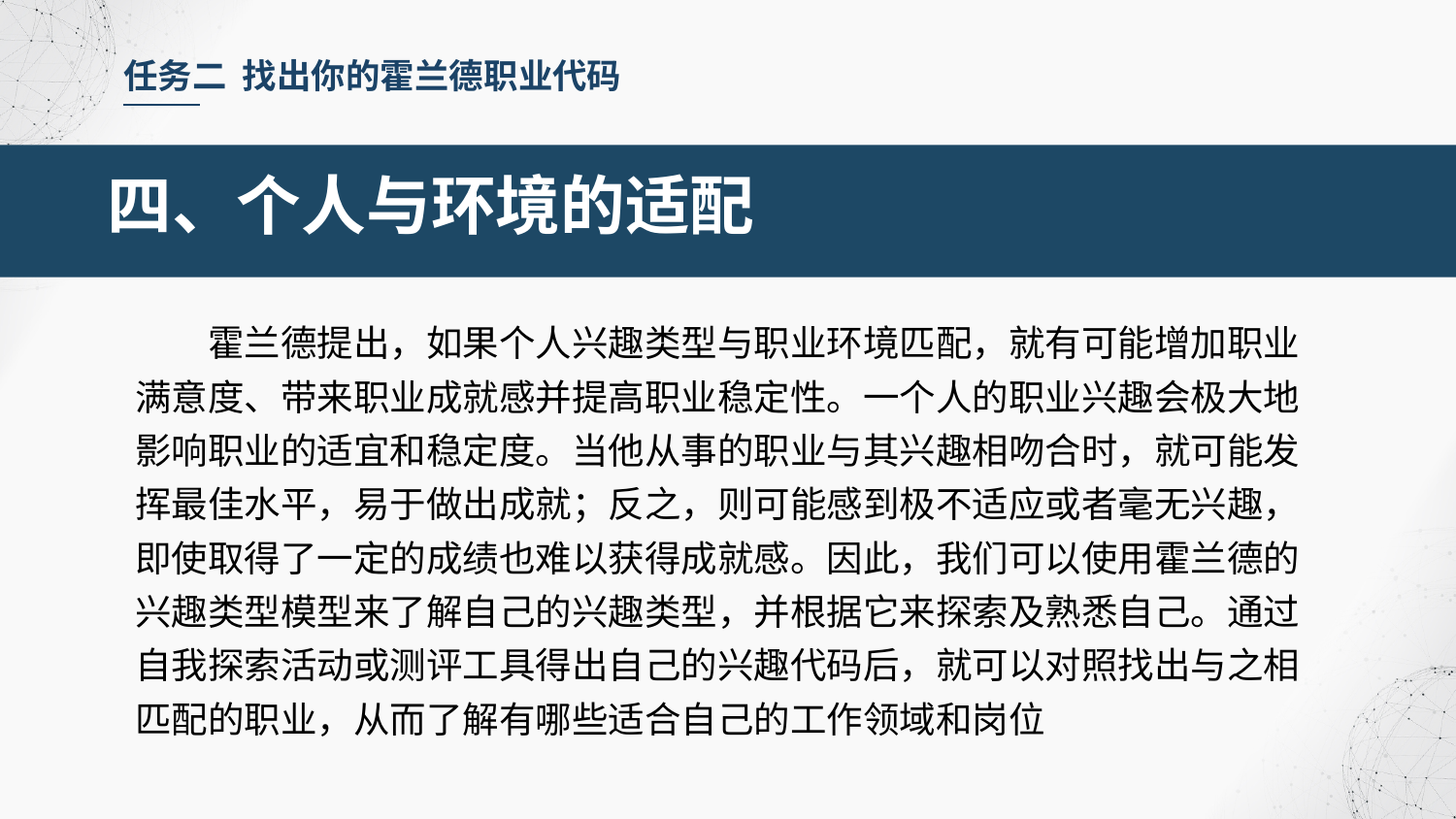

任务二  找出你的霍兰德职业代码

四、个人与环境的适配
霍兰德提出，如果个人兴趣类型与职业环境匹配，就有可能增加职业满意度、带来职业成就感并提高职业稳定性。一个人的职业兴趣会极大地影响职业的适宜和稳定度。当他从事的职业与其兴趣相吻合时，就可能发挥最佳水平，易于做出成就；反之，则可能感到极不适应或者毫无兴趣，即使取得了一定的成绩也难以获得成就感。因此，我们可以使用霍兰德的兴趣类型模型来了解自己的兴趣类型，并根据它来探索及熟悉自己。通过自我探索活动或测评工具得出自己的兴趣代码后，就可以对照找出与之相匹配的职业，从而了解有哪些适合自己的工作领域和岗位